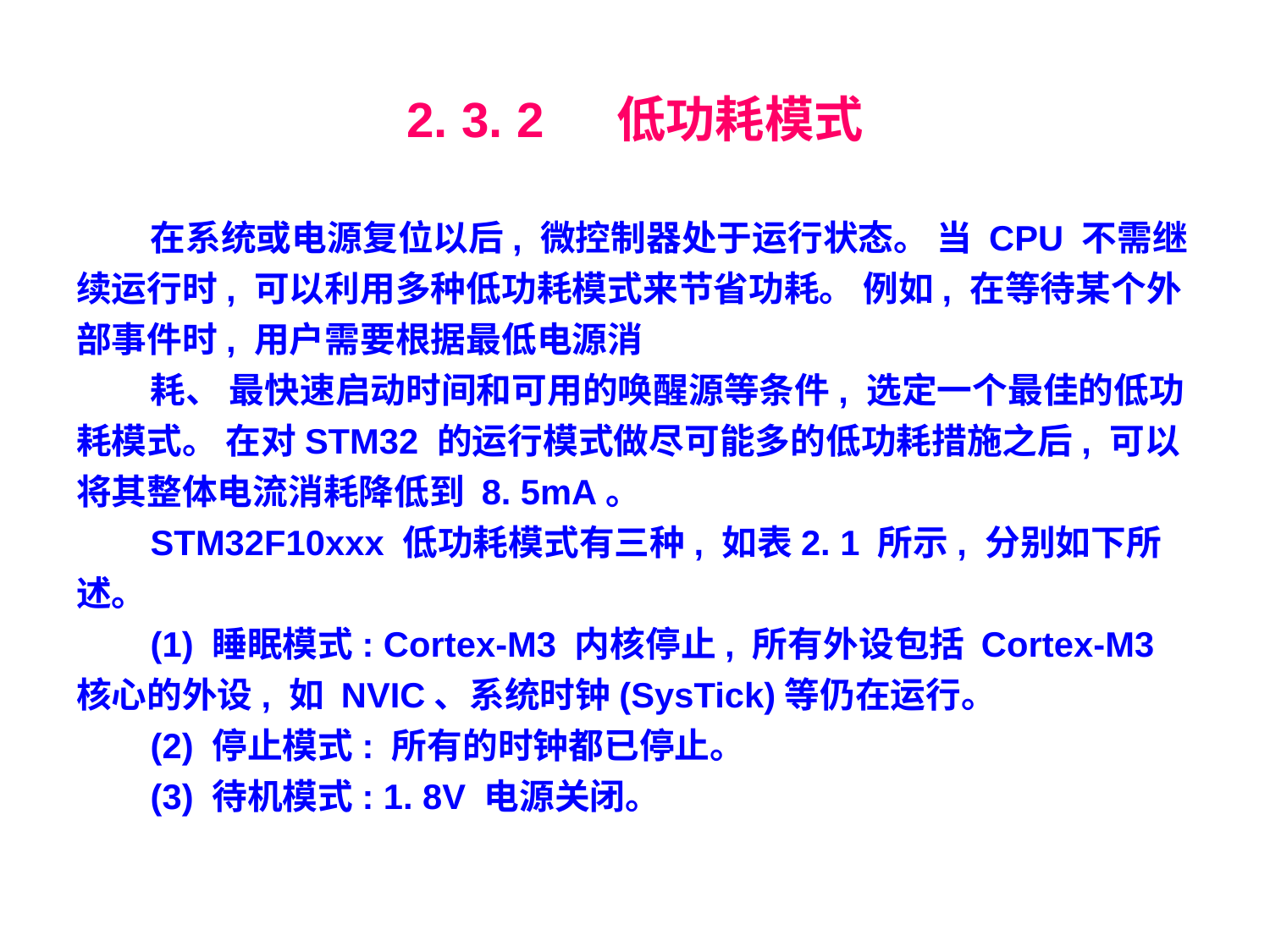

# 2. 3. 2　 低功耗模式
在系统或电源复位以后, 微控制器处于运行状态。 当 CPU 不需继续运行时, 可以利用多种低功耗模式来节省功耗。 例如, 在等待某个外部事件时, 用户需要根据最低电源消
耗、 最快速启动时间和可用的唤醒源等条件, 选定一个最佳的低功耗模式。 在对STM32 的运行模式做尽可能多的低功耗措施之后, 可以将其整体电流消耗降低到 8. 5mA。
STM32F10xxx 低功耗模式有三种, 如表2. 1 所示, 分别如下所述。
(1) 睡眠模式: Cortex-M3 内核停止, 所有外设包括 Cortex-M3 核心的外设, 如 NVIC、系统时钟(SysTick)等仍在运行。
(2) 停止模式: 所有的时钟都已停止。
(3) 待机模式: 1. 8V 电源关闭。